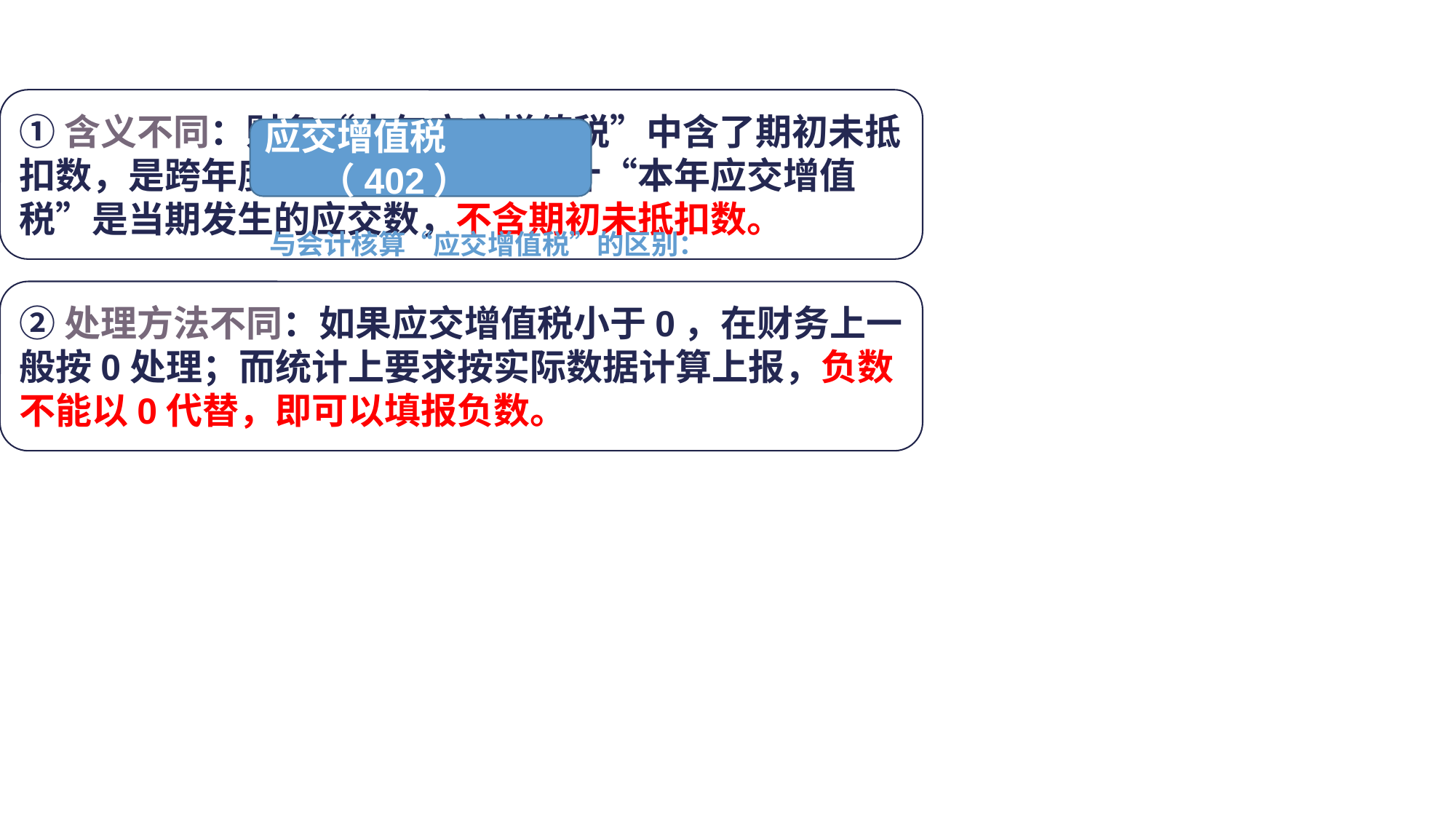

应交增值税（402）
①含义不同：财务“本年应交增值税”中含了期初未抵扣数，是跨年度连续累加数；而统计“本年应交增值税”是当期发生的应交数，不含期初未抵扣数。
②处理方法不同：如果应交增值税小于0，在财务上一般按0处理；而统计上要求按实际数据计算上报，负数不能以0代替，即可以填报负数。
与会计核算“应交增值税”的区别：